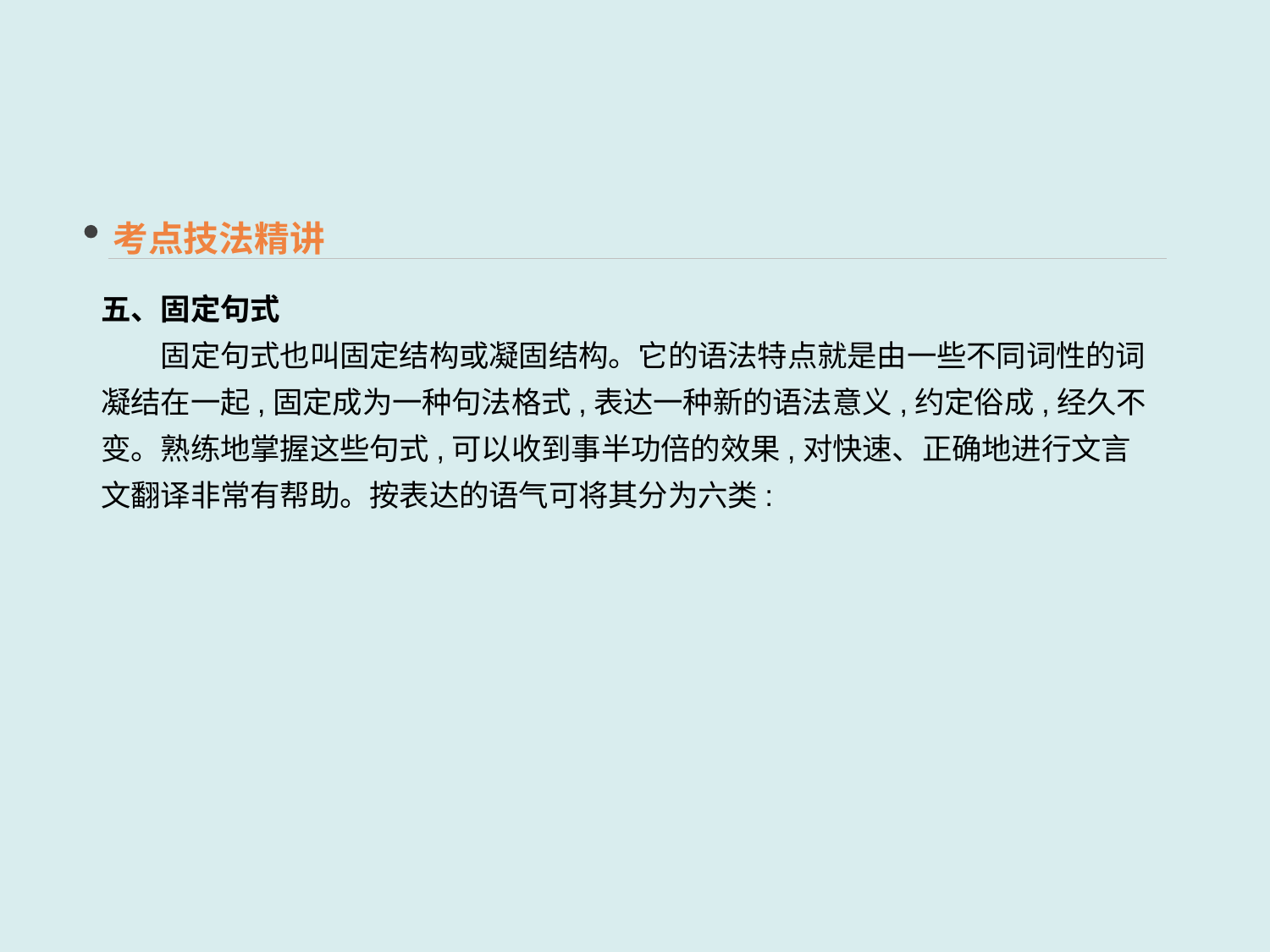

考点技法精讲

五、固定句式
　　固定句式也叫固定结构或凝固结构。它的语法特点就是由一些不同词性的词凝结在一起,固定成为一种句法格式,表达一种新的语法意义,约定俗成,经久不变。熟练地掌握这些句式,可以收到事半功倍的效果,对快速、正确地进行文言文翻译非常有帮助。按表达的语气可将其分为六类: